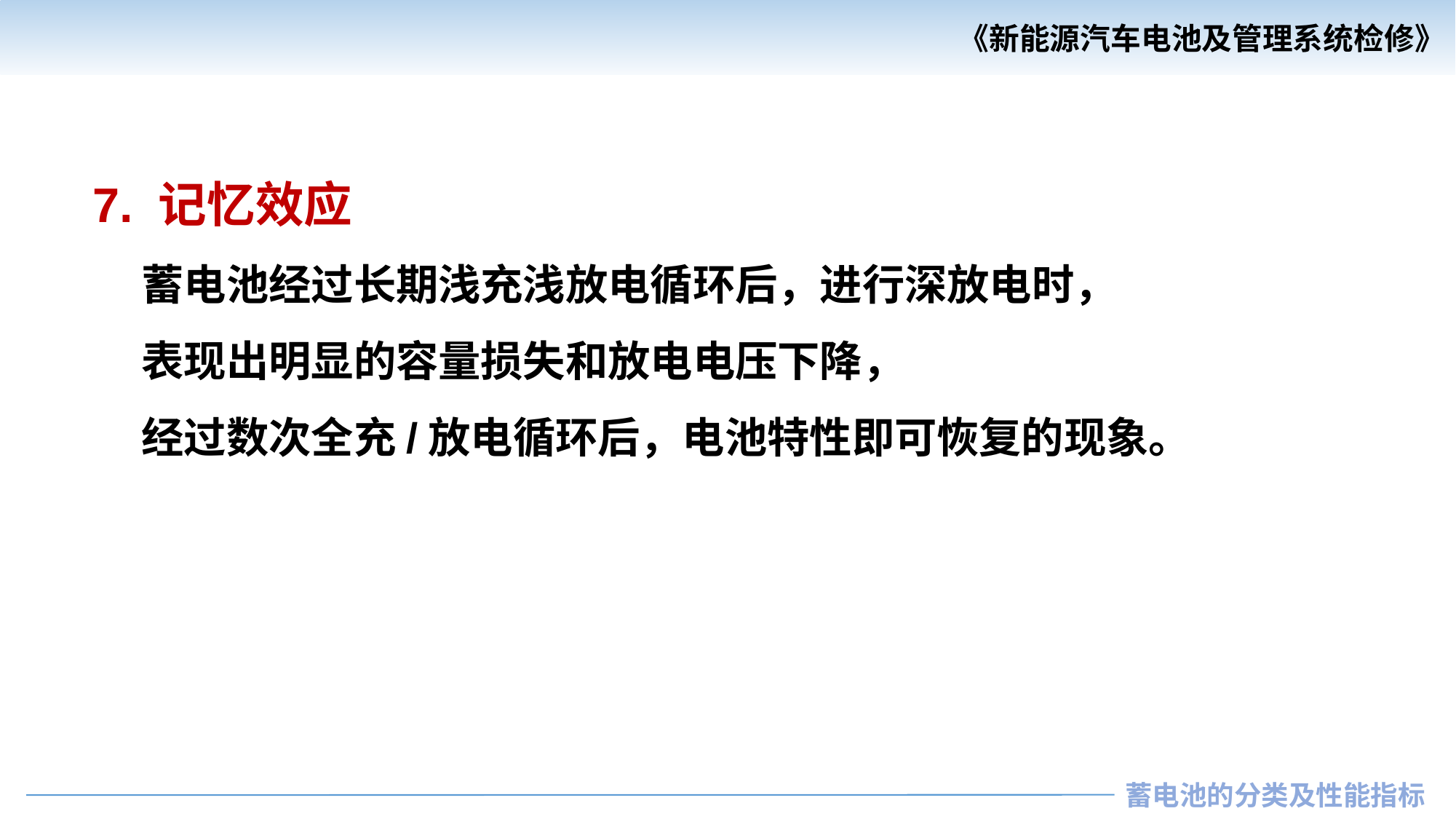

7. 记忆效应
    蓄电池经过长期浅充浅放电循环后，进行深放电时，
    表现出明显的容量损失和放电电压下降，
    经过数次全充/放电循环后，电池特性即可恢复的现象。